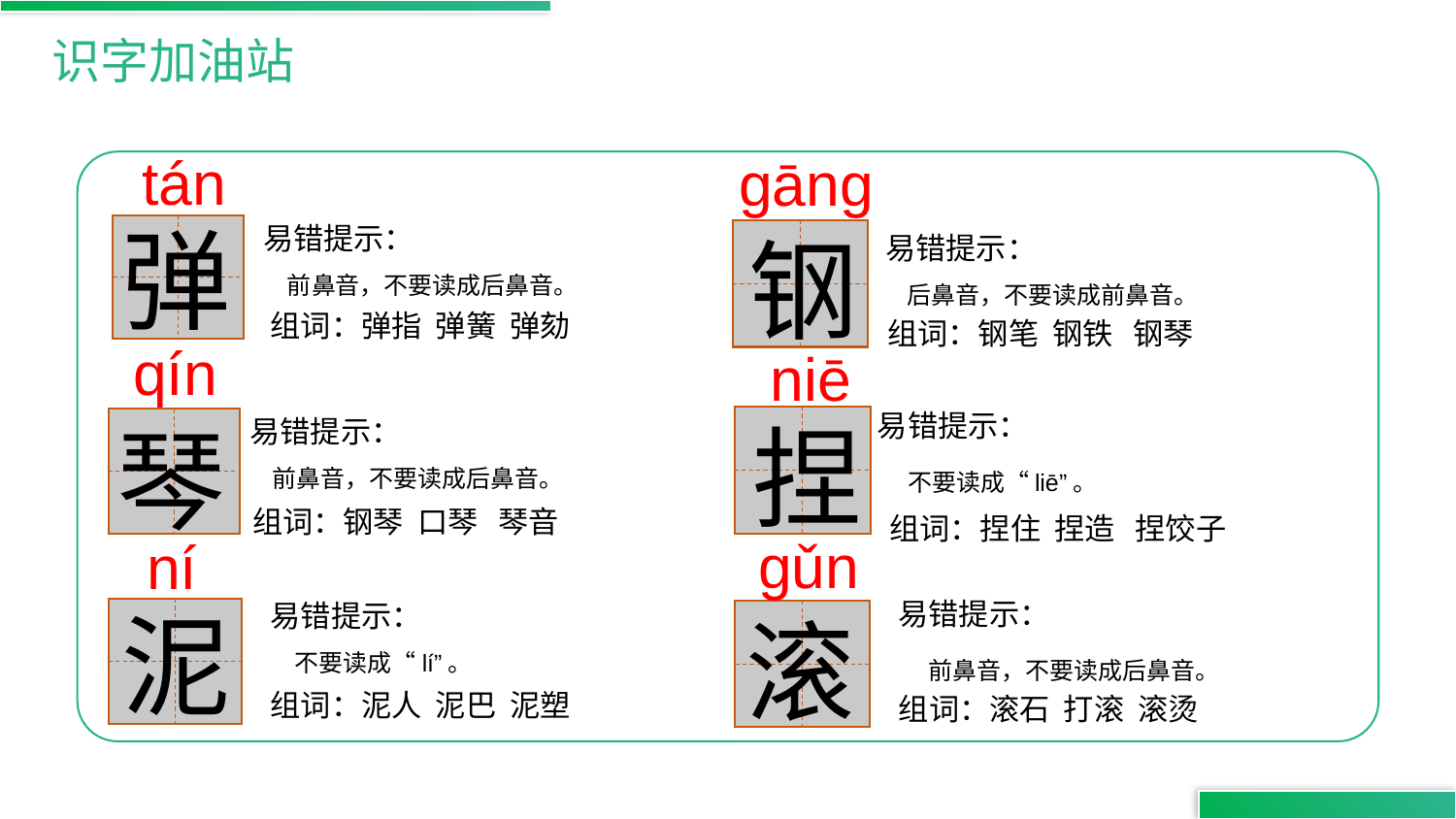

识字加油站

tán
gāng
易错提示：
　前鼻音，不要读成后鼻音。
易错提示：
   后鼻音，不要读成前鼻音。
弹
钢

组词：弹指  弹簧  弹劾
组词：钢笔  钢铁   钢琴
qín
niē
易错提示：
　不要读成“liē”。
易错提示：
   前鼻音，不要读成后鼻音。
捏

琴

组词：钢琴  口琴   琴音
组词：捏住  捏造   捏饺子
gǔn
ní
易错提示：
　前鼻音，不要读成后鼻音。
易错提示：
　不要读成“lí”。
泥

滚

组词：泥人  泥巴  泥塑
组词：滚石  打滚  滚烫